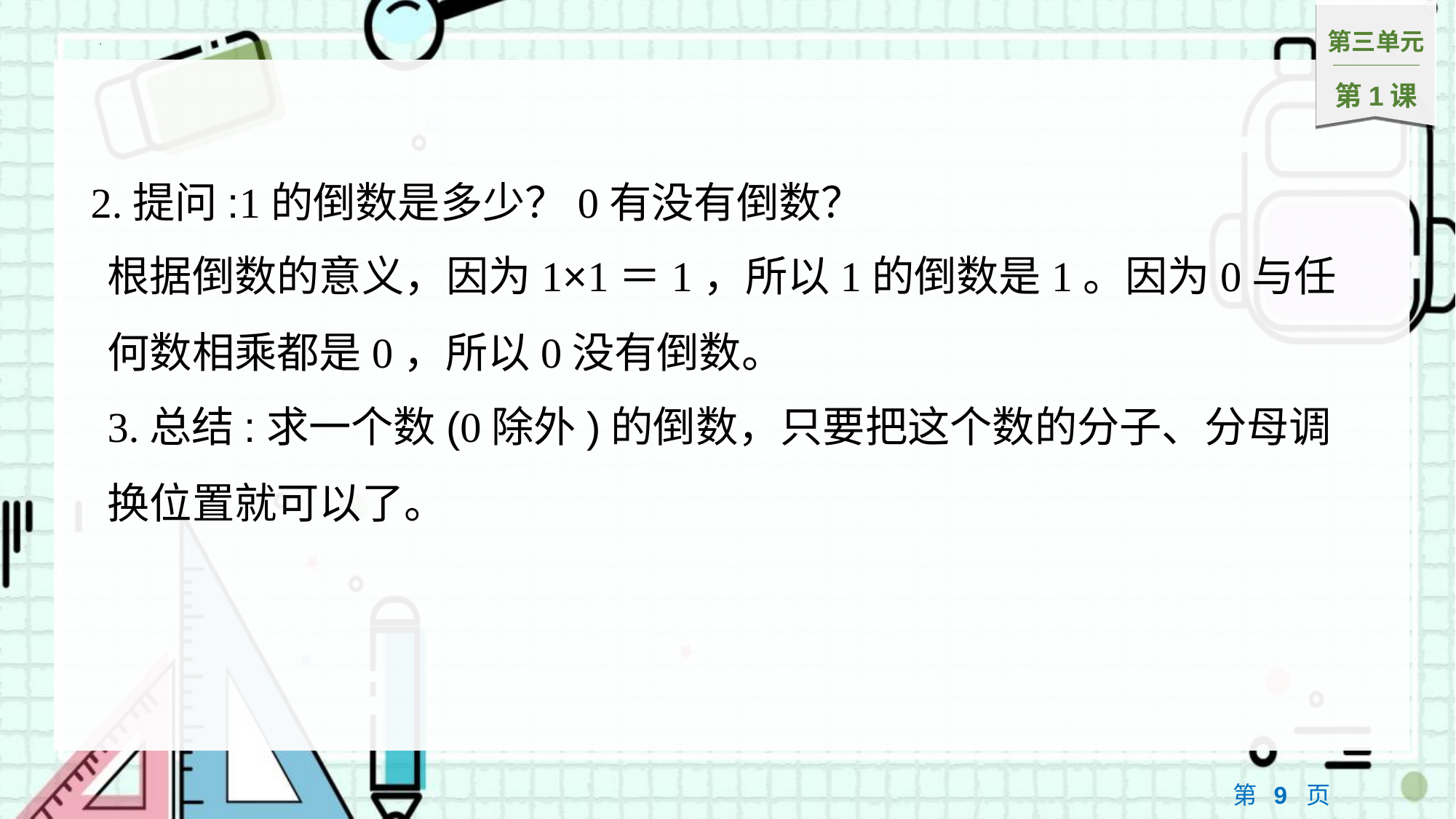

2.提问:1的倒数是多少？0有没有倒数？
根据倒数的意义，因为1×1＝1，所以1的倒数是1。因为0与任何数相乘都是0，所以0没有倒数。
3.总结:求一个数(0除外)的倒数，只要把这个数的分子、分母调换位置就可以了。